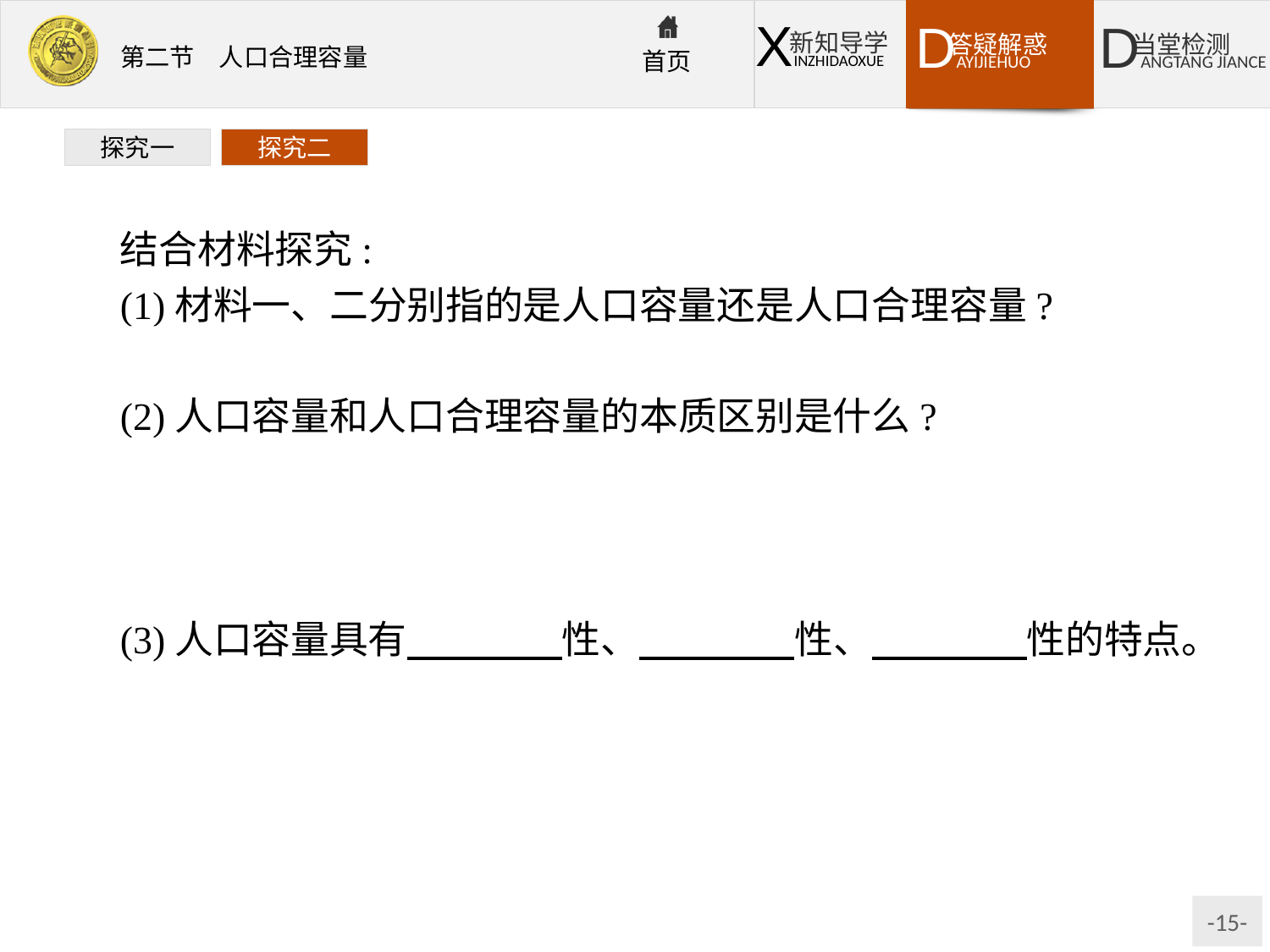

探究一
探究二
结合材料探究:
(1)材料一、二分别指的是人口容量还是人口合理容量?
提示材料一指的是人口容量,材料二指的是人口合理容量。
(2)人口容量和人口合理容量的本质区别是什么?
提示人口容量强调的是一个国家或地区所承载的最大人口数量(极限人口);而人口合理容量强调在保证合理健康的生活水平条件下和能促进可持续发展前提下的适度人口(最佳人口)。
(3)人口容量具有　　　　性、　　　　性、　　　　性的特点。
提示临界　相对　警戒